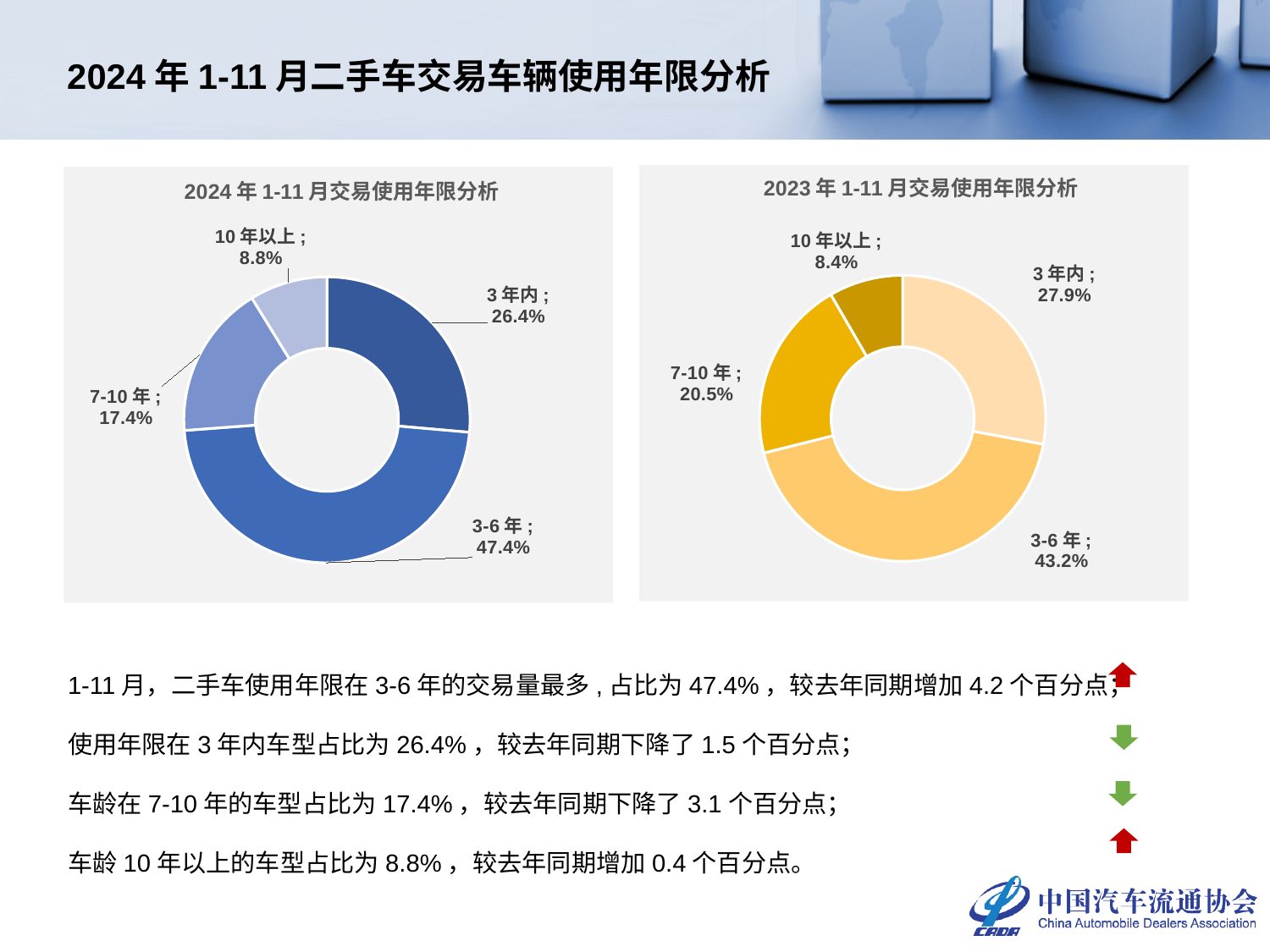

# 2024年1-11月二手车交易车辆使用年限分析

### Chart: 2023年1-11月交易使用年限分析

| Category | 2023年 |
|---|---|
| 3年内 | 0.2791545942195279 |
| 3-6年 | 0.43179929435504333 |
| 7-10年 | 0.20541454104246012 |
| 10年以上 | 0.08363157038296873 |

### Chart: 2024年1-11月交易使用年限分析

| Category | 2024年 |
|---|---|
| 3年内 | 0.2639341341562179 |
| 3-6年 | 0.47420490047784947 |
| 7-10年 | 0.17398077198609502 |
| 10年以上 | 0.08788019337983756 |
1-11月，二手车使用年限在3-6年的交易量最多,占比为47.4%，较去年同期增加4.2个百分点；
使用年限在3年内车型占比为26.4%，较去年同期下降了1.5个百分点；
车龄在7-10年的车型占比为17.4%，较去年同期下降了3.1个百分点；
车龄10年以上的车型占比为8.8%，较去年同期增加0.4个百分点。